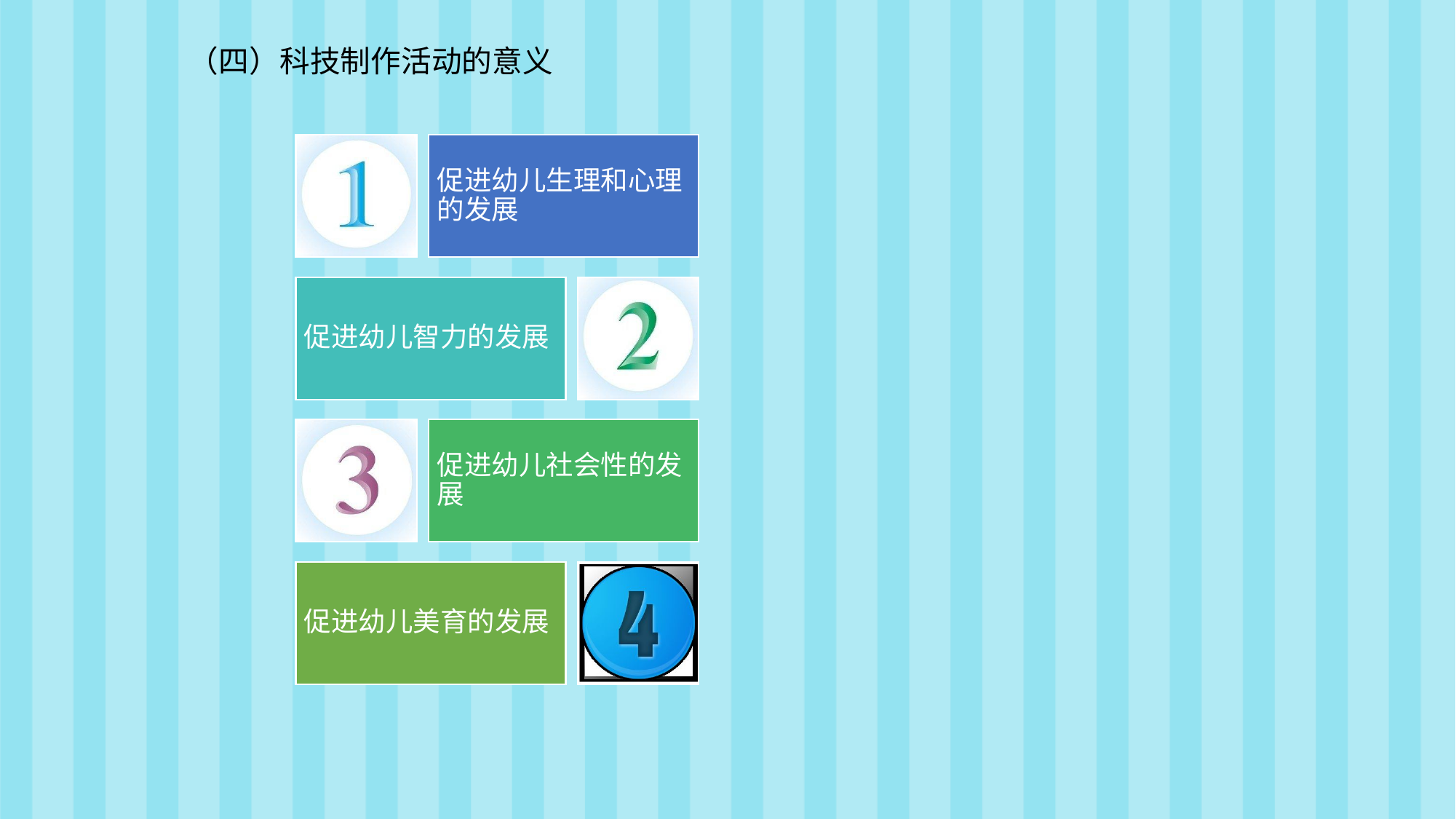

（四）科技制作活动的意义
促进幼儿生理和心理的发展
促进幼儿智力的发展
促进幼儿社会性的发展
促进幼儿美育的发展